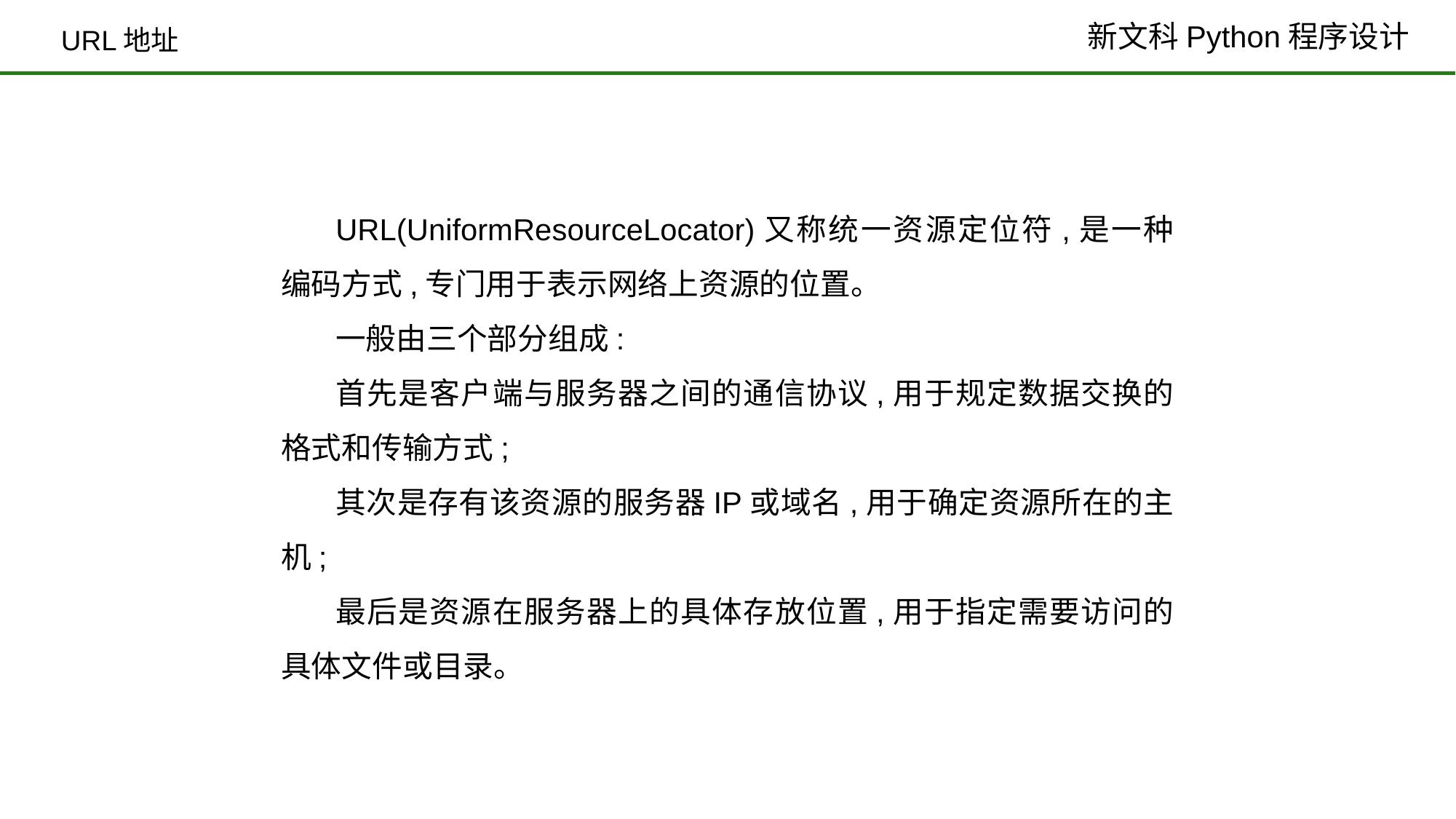

# URL地址
URL(UniformResourceLocator)又称统一资源定位符,是一种编码方式,专门用于表示网络上资源的位置。
一般由三个部分组成:
首先是客户端与服务器之间的通信协议,用于规定数据交换的格式和传输方式;
其次是存有该资源的服务器IP或域名,用于确定资源所在的主机;
最后是资源在服务器上的具体存放位置,用于指定需要访问的具体文件或目录。